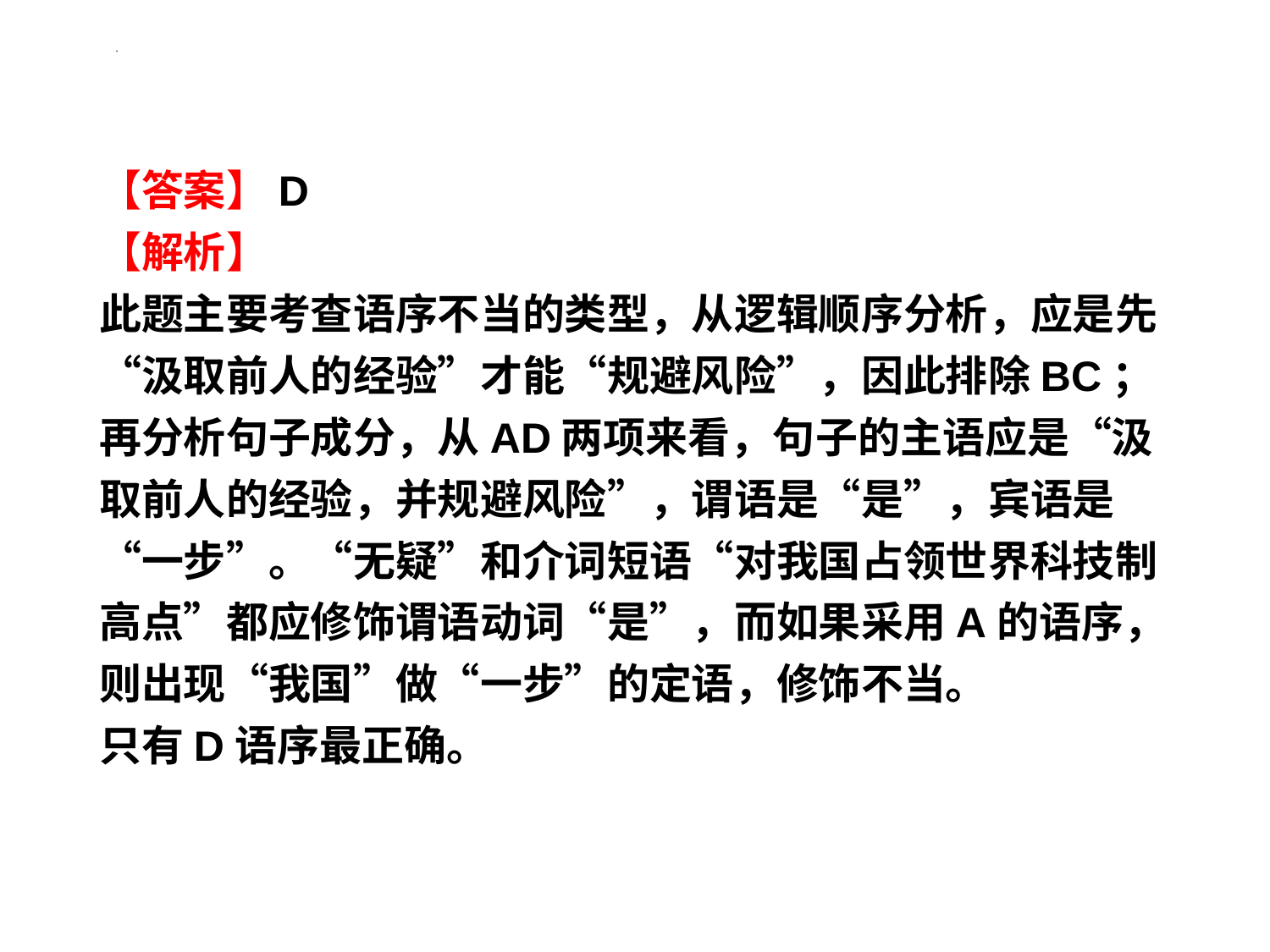

【答案】D
【解析】
此题主要考查语序不当的类型，从逻辑顺序分析，应是先“汲取前人的经验”才能“规避风险”，因此排除BC；
再分析句子成分，从AD两项来看，句子的主语应是“汲取前人的经验，并规避风险”，谓语是“是”，宾语是“一步”。“无疑”和介词短语“对我国占领世界科技制高点”都应修饰谓语动词“是”，而如果采用A的语序，则出现“我国”做“一步”的定语，修饰不当。
只有D语序最正确。